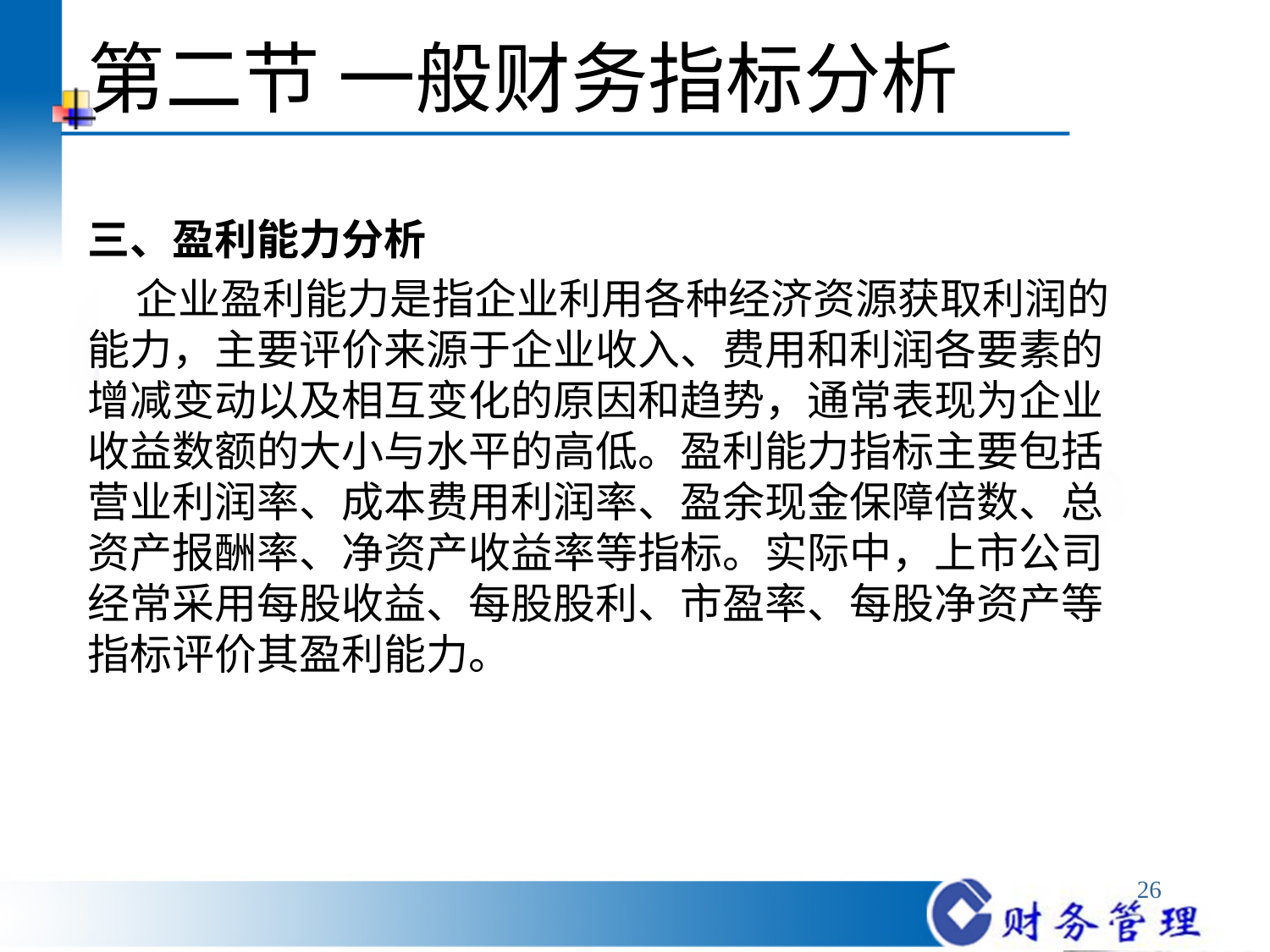

# 第二节 一般财务指标分析
三、盈利能力分析
    企业盈利能力是指企业利用各种经济资源获取利润的能力，主要评价来源于企业收入、费用和利润各要素的增减变动以及相互变化的原因和趋势，通常表现为企业收益数额的大小与水平的高低。盈利能力指标主要包括营业利润率、成本费用利润率、盈余现金保障倍数、总资产报酬率、净资产收益率等指标。实际中，上市公司经常采用每股收益、每股股利、市盈率、每股净资产等指标评价其盈利能力。

26